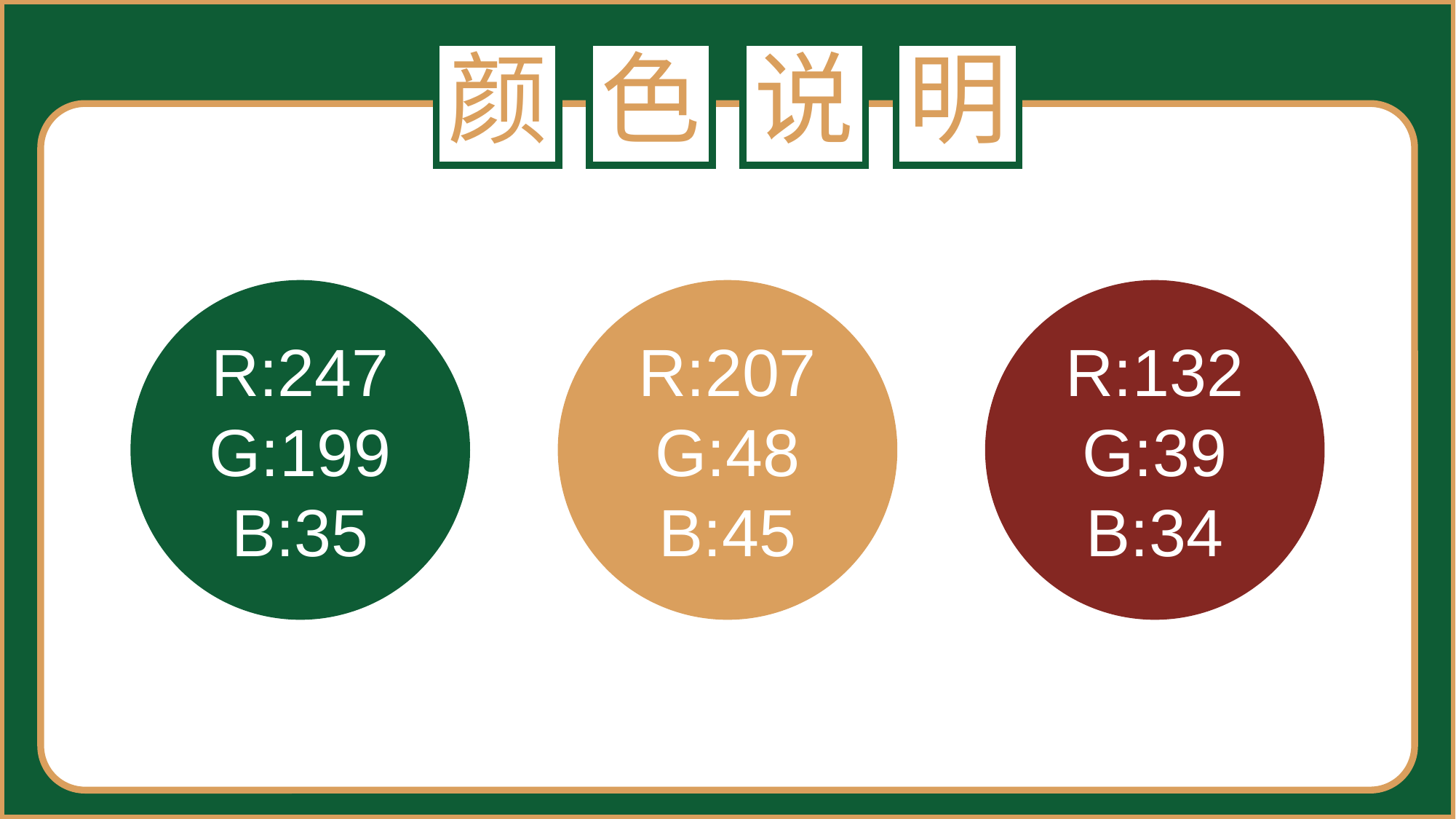

颜
色
说
明
R:247
G:199
B:35
R:207
G:48
B:45
R:132
G:39
B:34